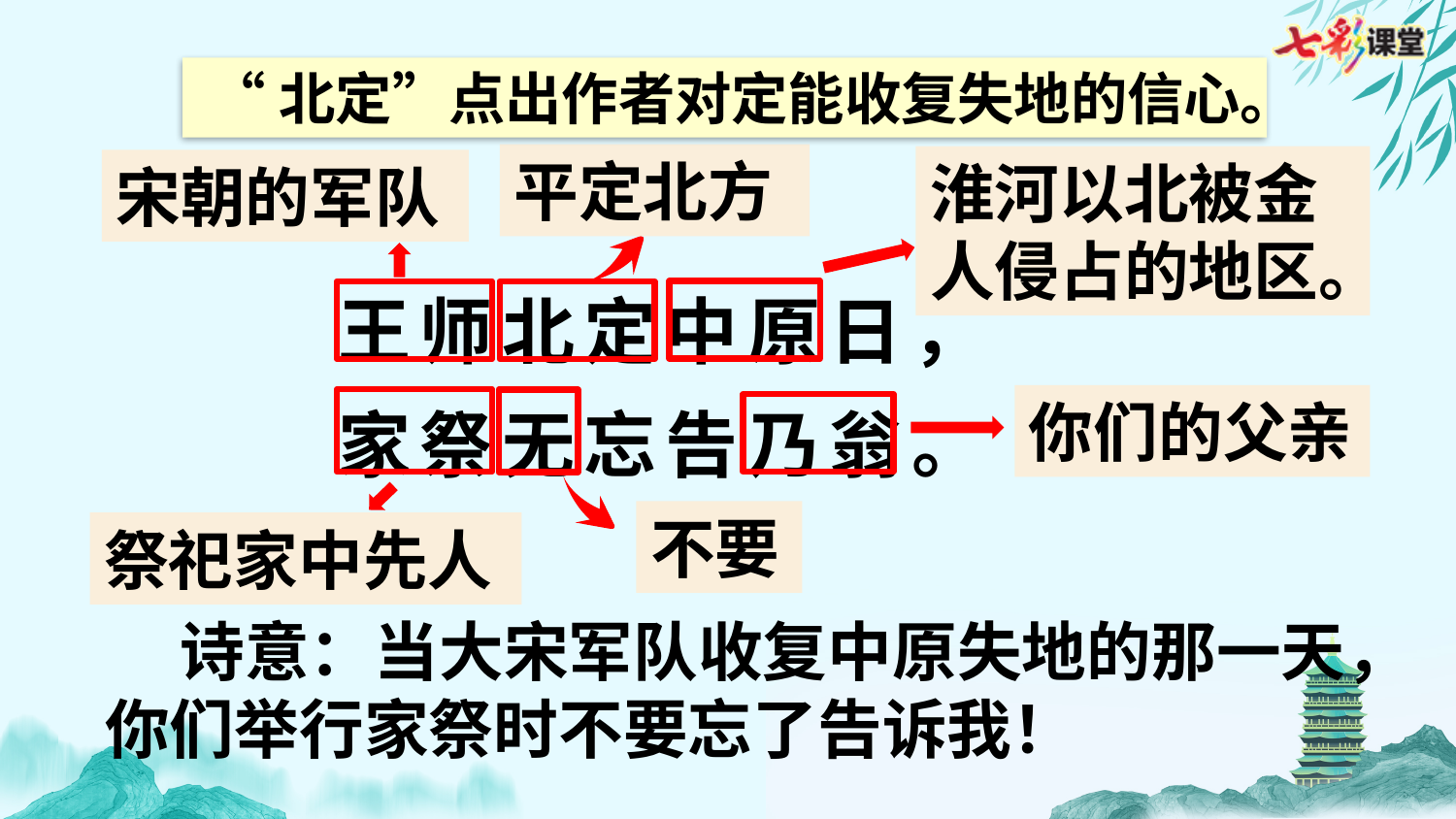

“北定”点出作者对定能收复失地的信心。
平定北方
淮河以北被金人侵占的地区。
宋朝的军队

王师北定中原日，
家祭无忘告乃翁。

你们的父亲

不要
祭祀家中先人
    诗意：当大宋军队收复中原失地的那一天，你们举行家祭时不要忘了告诉我！